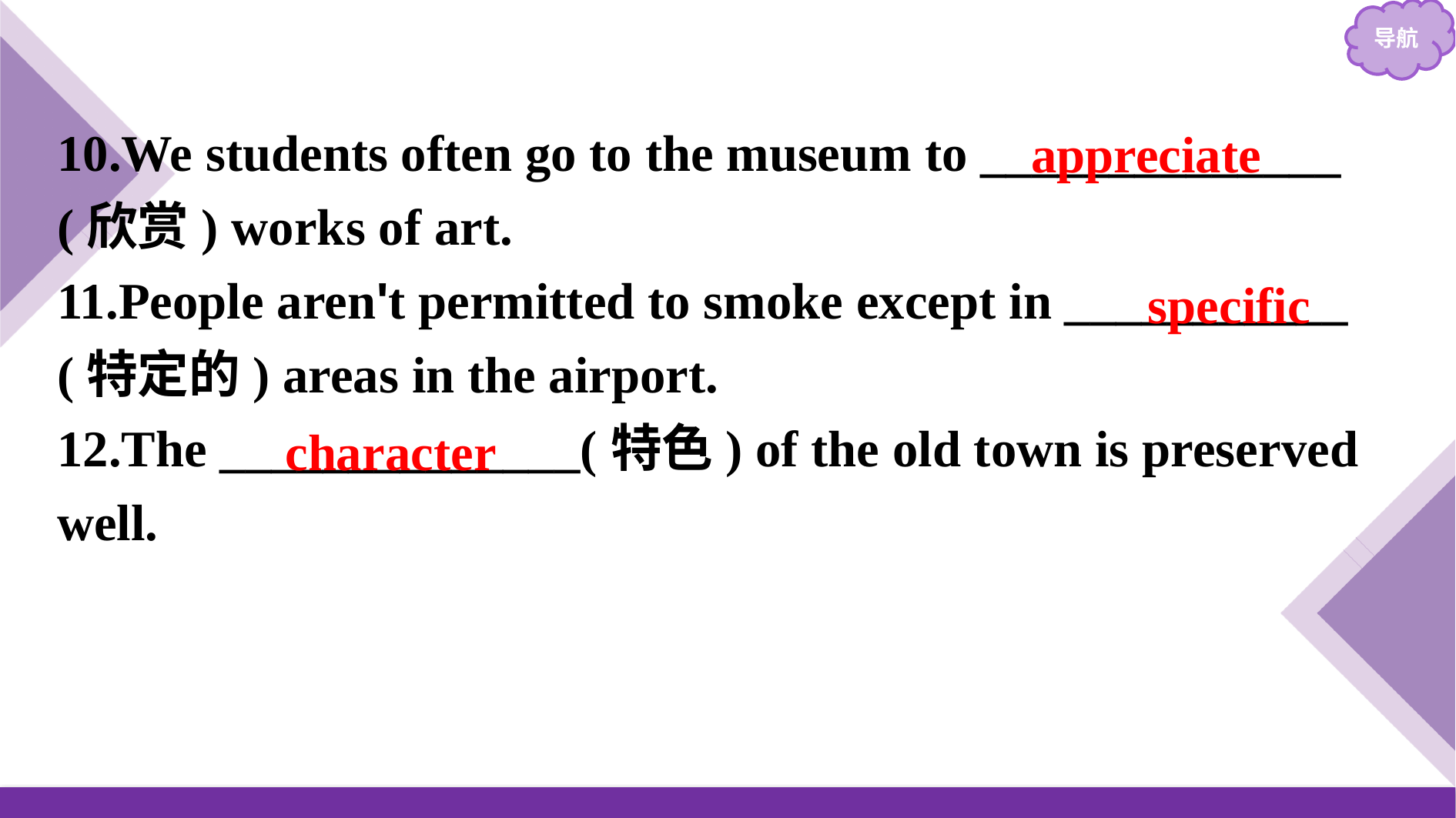

10.We students often go to the museum to ______________ (欣赏) works of art.
11.People aren't permitted to smoke except in ___________ (特定的) areas in the airport.
12.The ______________(特色) of the old town is preserved well.
appreciate
specific
character